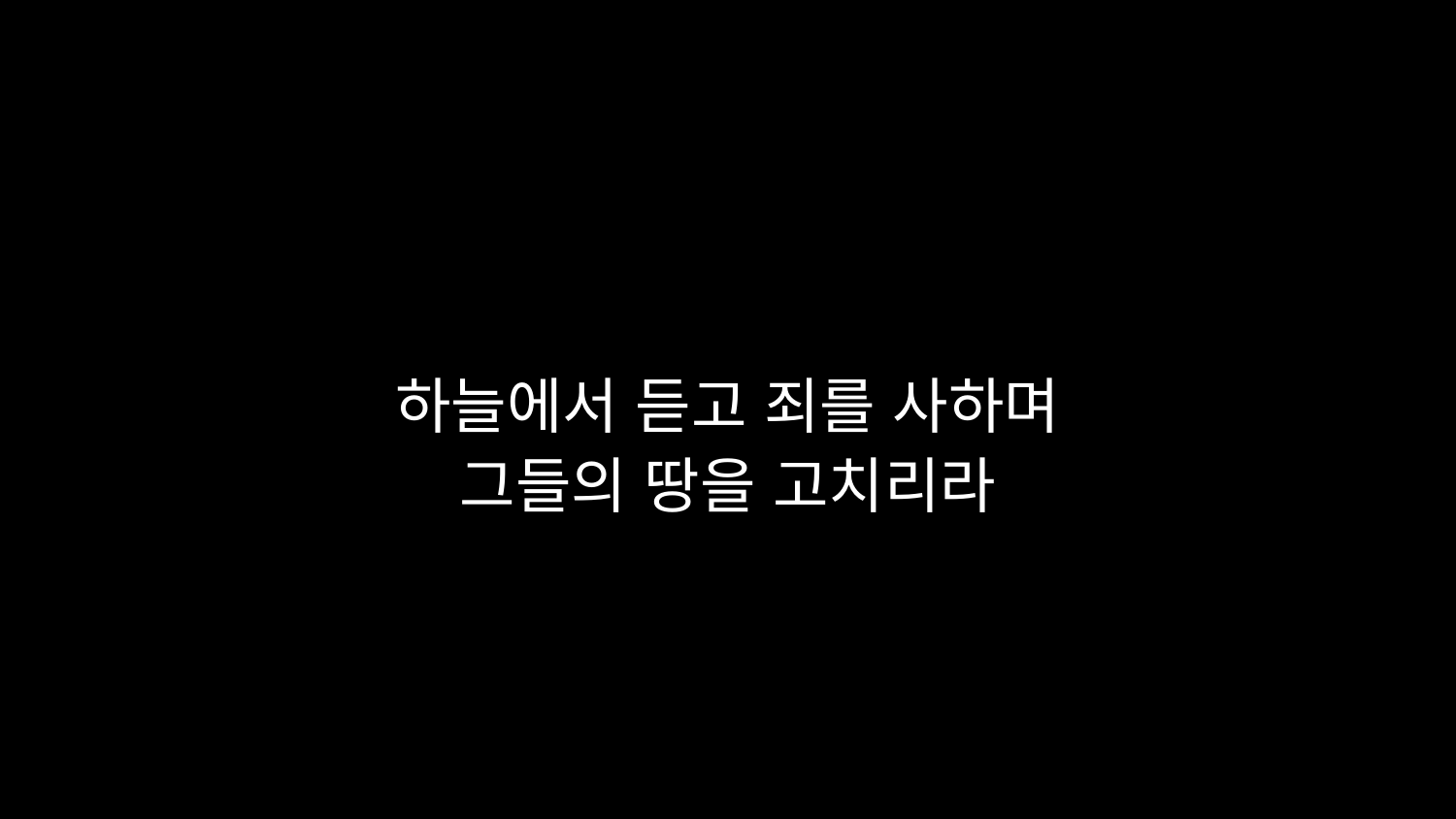

# 하늘에서 듣고 죄를 사하며 그들의 땅을 고치리라